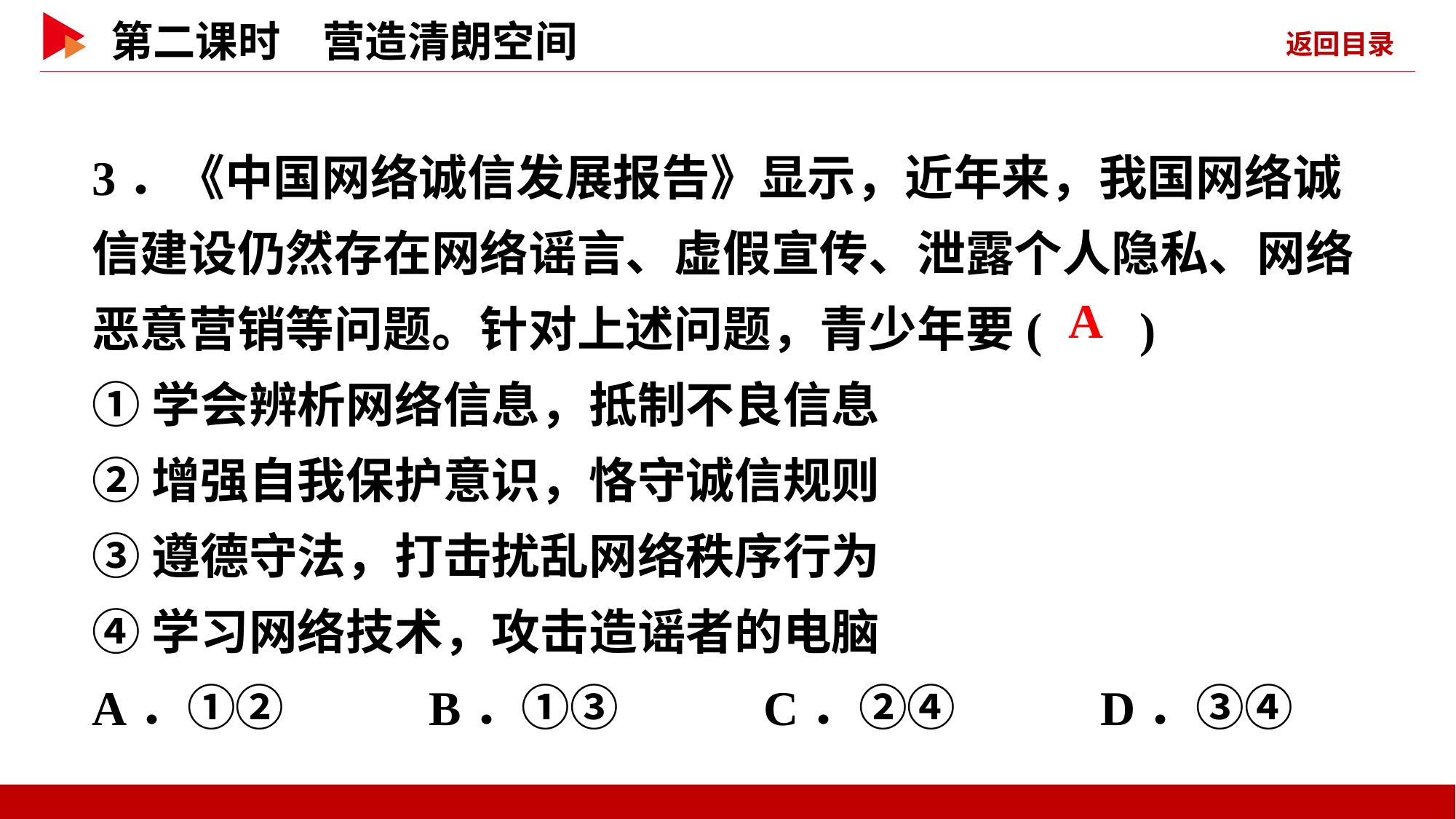

3．《中国网络诚信发展报告》显示，近年来，我国网络诚信建设仍然存在网络谣言、虚假宣传、泄露个人隐私、网络恶意营销等问题。针对上述问题，青少年要(        )
①学会辨析网络信息，抵制不良信息
②增强自我保护意识，恪守诚信规则
③遵德守法，打击扰乱网络秩序行为
④学习网络技术，攻击造谣者的电脑
A．①②            B．①③            C．②④            D．③④
   A